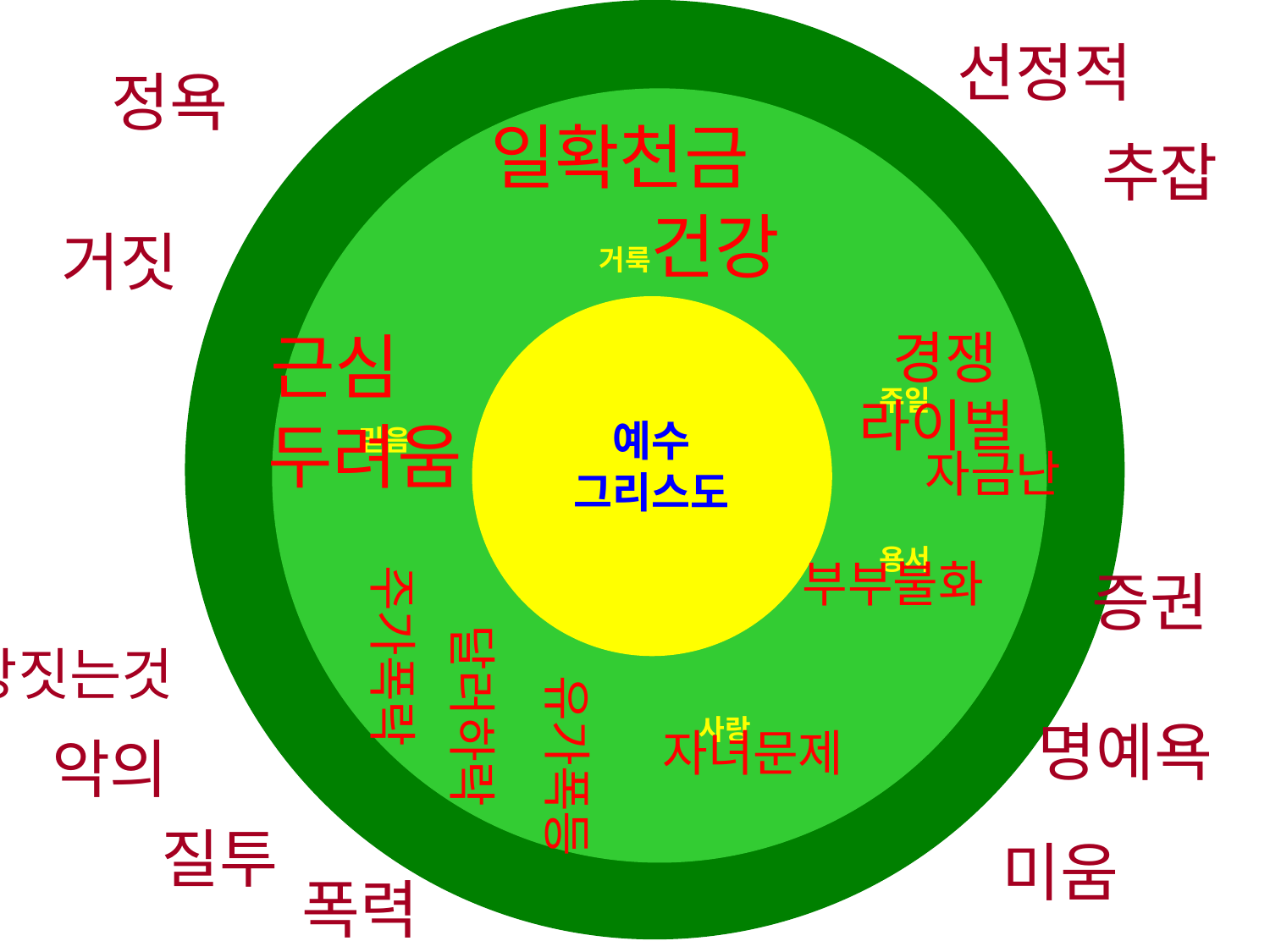

선정적
정욕
일확천금
추잡
건강
거짓
거룩
근심
경쟁 라이벌
주일
두려움
믿음
예수
그리스도
자금난
주가폭락
용서
부부불화
증권
달러하락
당짓는것
유가폭등
사랑
명예욕
자녀문제
악의
질투
미움
폭력